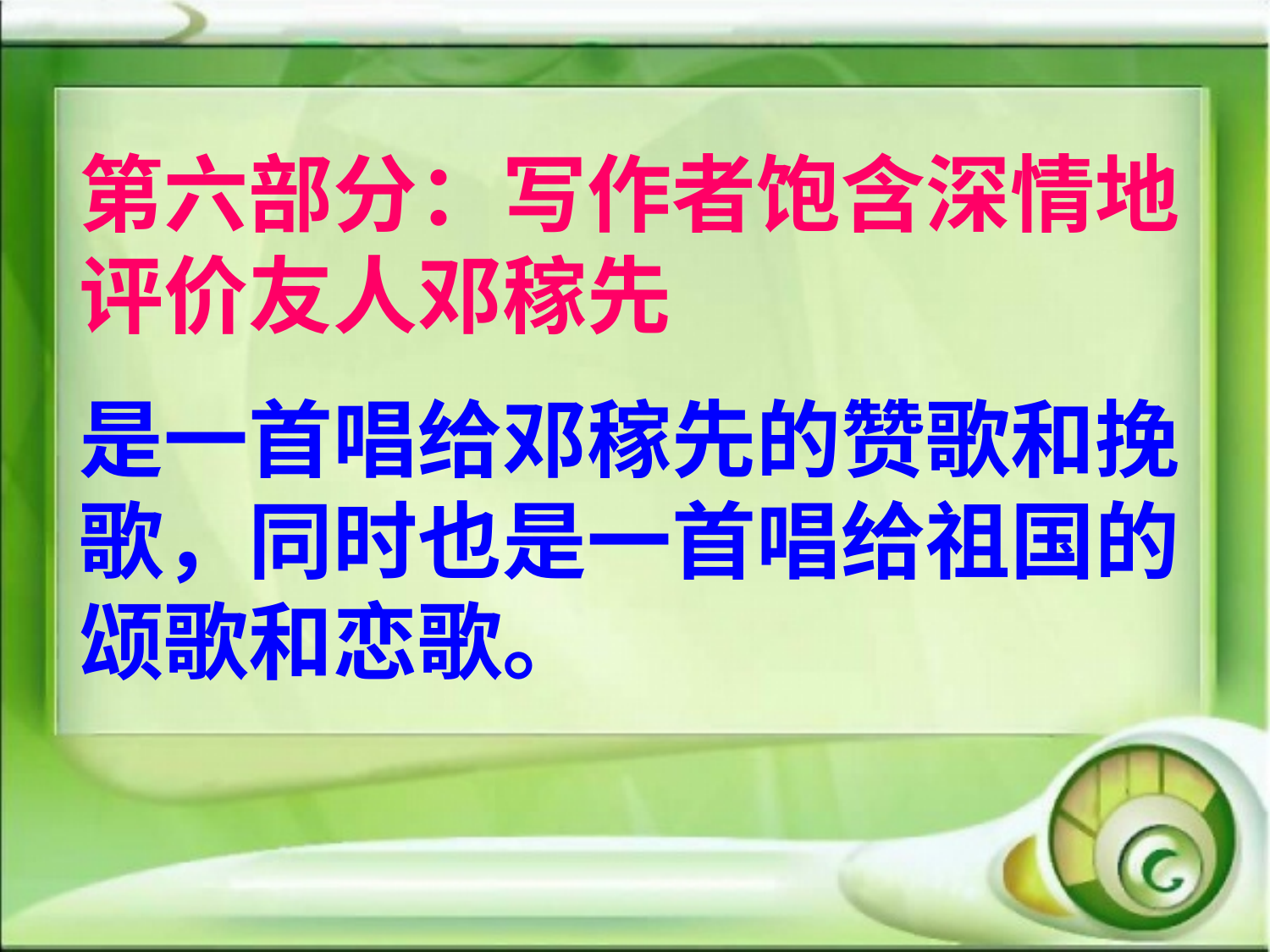

第六部分：写作者饱含深情地评价友人邓稼先
是一首唱给邓稼先的赞歌和挽歌，同时也是一首唱给祖国的颂歌和恋歌。